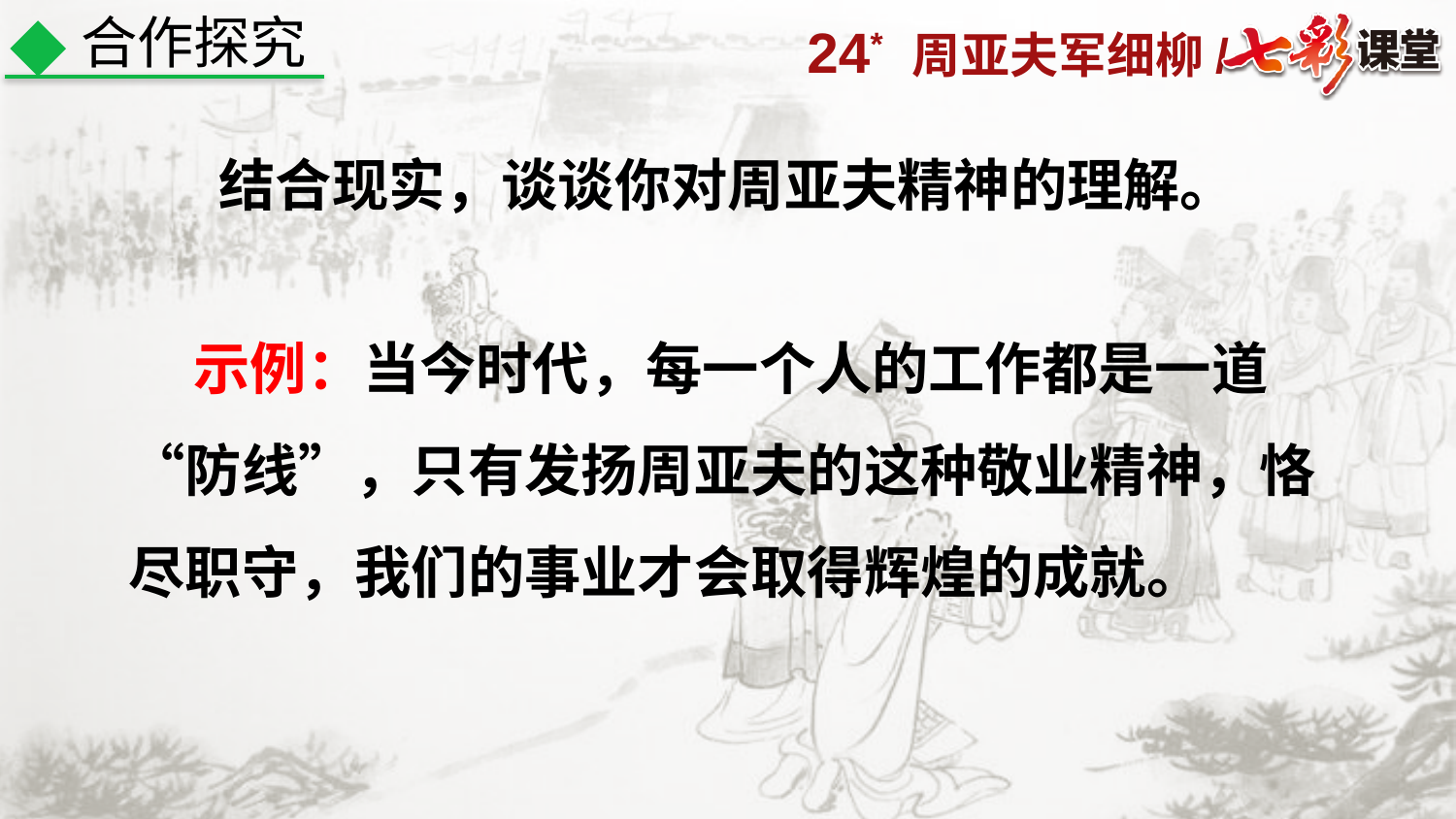

合作探究

结合现实，谈谈你对周亚夫精神的理解。
    示例：当今时代，每一个人的工作都是一道“防线”，只有发扬周亚夫的这种敬业精神，恪尽职守，我们的事业才会取得辉煌的成就。